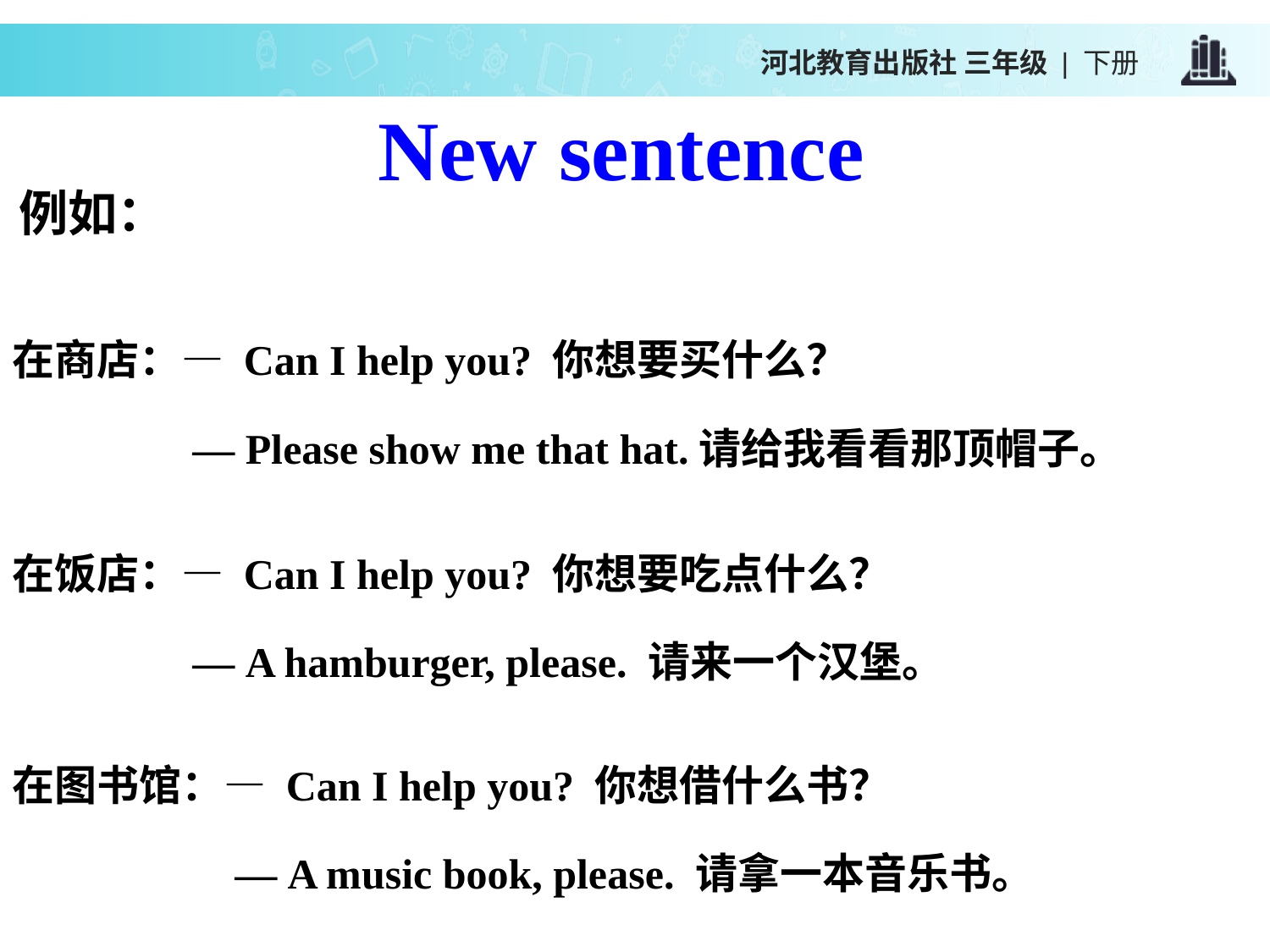

河北教育出版社 三年级 | 下册
New sentence
例如：
在商店：— Can I help you? 你想要买什么？
                 — Please show me that hat.请给我看看那顶帽子。
在饭店：— Can I help you? 你想要吃点什么？
                 — A hamburger, please. 请来一个汉堡。
在图书馆：— Can I help you? 你想借什么书？
                     — A music book, please. 请拿一本音乐书。